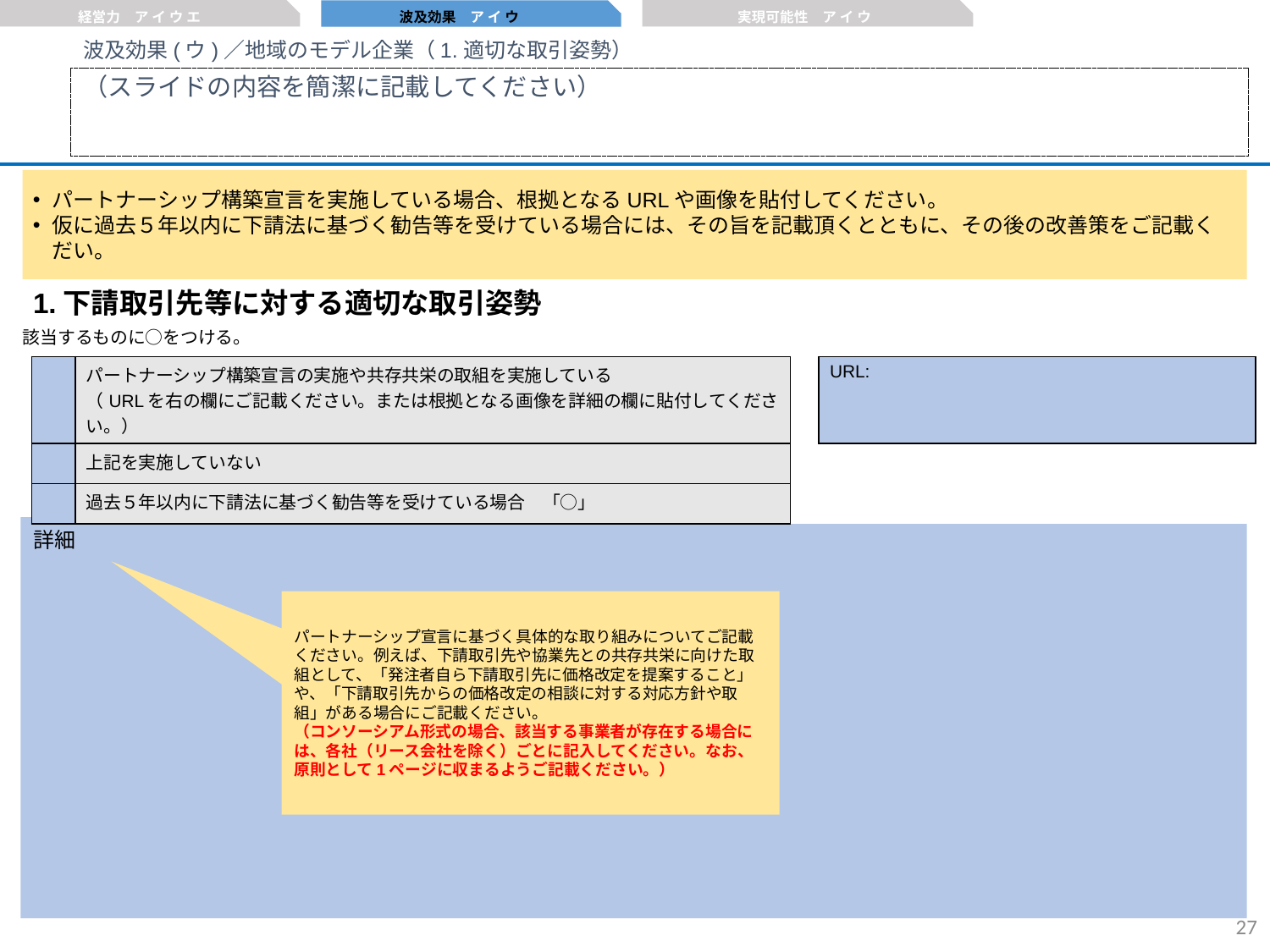

経営力　ア イ ウ エ
実現可能性　ア イ ウ
波及効果　ア イ ウ
波及効果(ウ)／地域のモデル企業（1.適切な取引姿勢）
（スライドの内容を簡潔に記載してください）
パートナーシップ構築宣言を実施している場合、根拠となるURLや画像を貼付してください。
仮に過去５年以内に下請法に基づく勧告等を受けている場合には、その旨を記載頂くとともに、その後の改善策をご記載くだい。
1.下請取引先等に対する適切な取引姿勢
該当するものに○をつける。
|  | パートナーシップ構築宣言の実施や共存共栄の取組を実施している （URLを右の欄にご記載ください。または根拠となる画像を詳細の欄に貼付してください。） |  | URL: |
| --- | --- | --- | --- |
|  | 上記を実施していない |  |  |
|  | 過去５年以内に下請法に基づく勧告等を受けている場合　「○」 |  |  |
詳細
パートナーシップ宣言に基づく具体的な取り組みについてご記載ください。例えば、下請取引先や協業先との共存共栄に向けた取組として、「発注者自ら下請取引先に価格改定を提案すること」や、「下請取引先からの価格改定の相談に対する対応方針や取組」がある場合にご記載ください。
（コンソーシアム形式の場合、該当する事業者が存在する場合には、各社（リース会社を除く）ごとに記入してください。なお、原則として1ページに収まるようご記載ください。）
27